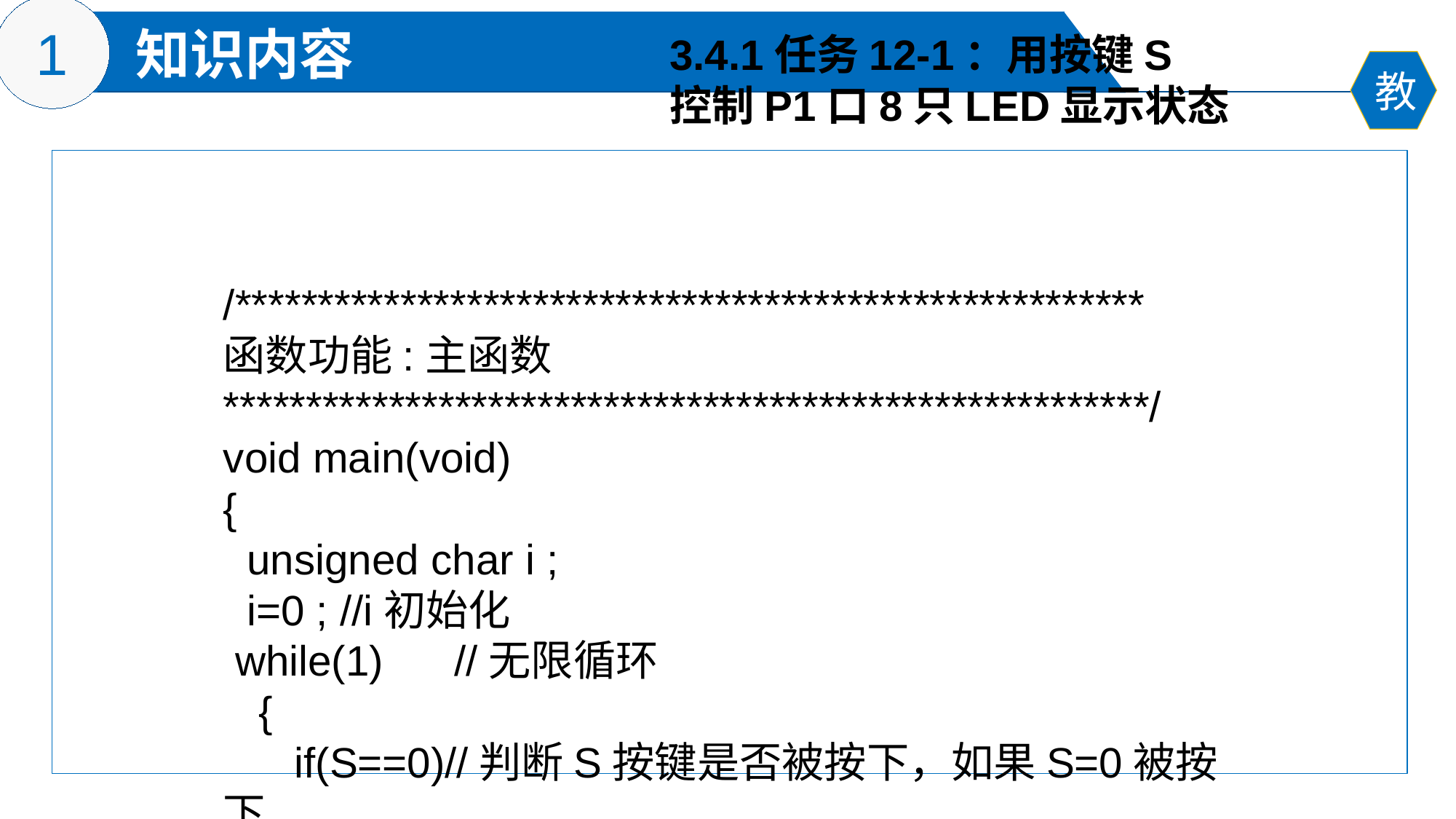

3.4.1任务12-1：用按键S
控制P1口8只LED显示状态
/*******************************************************
函数功能:主函数
********************************************************/
void main(void)
{
  unsigned char i ;
  i=0 ; //i初始化
 while(1)      //无限循环
   {
      if(S==0)//判断S按键是否被按下，如果S=0被按下